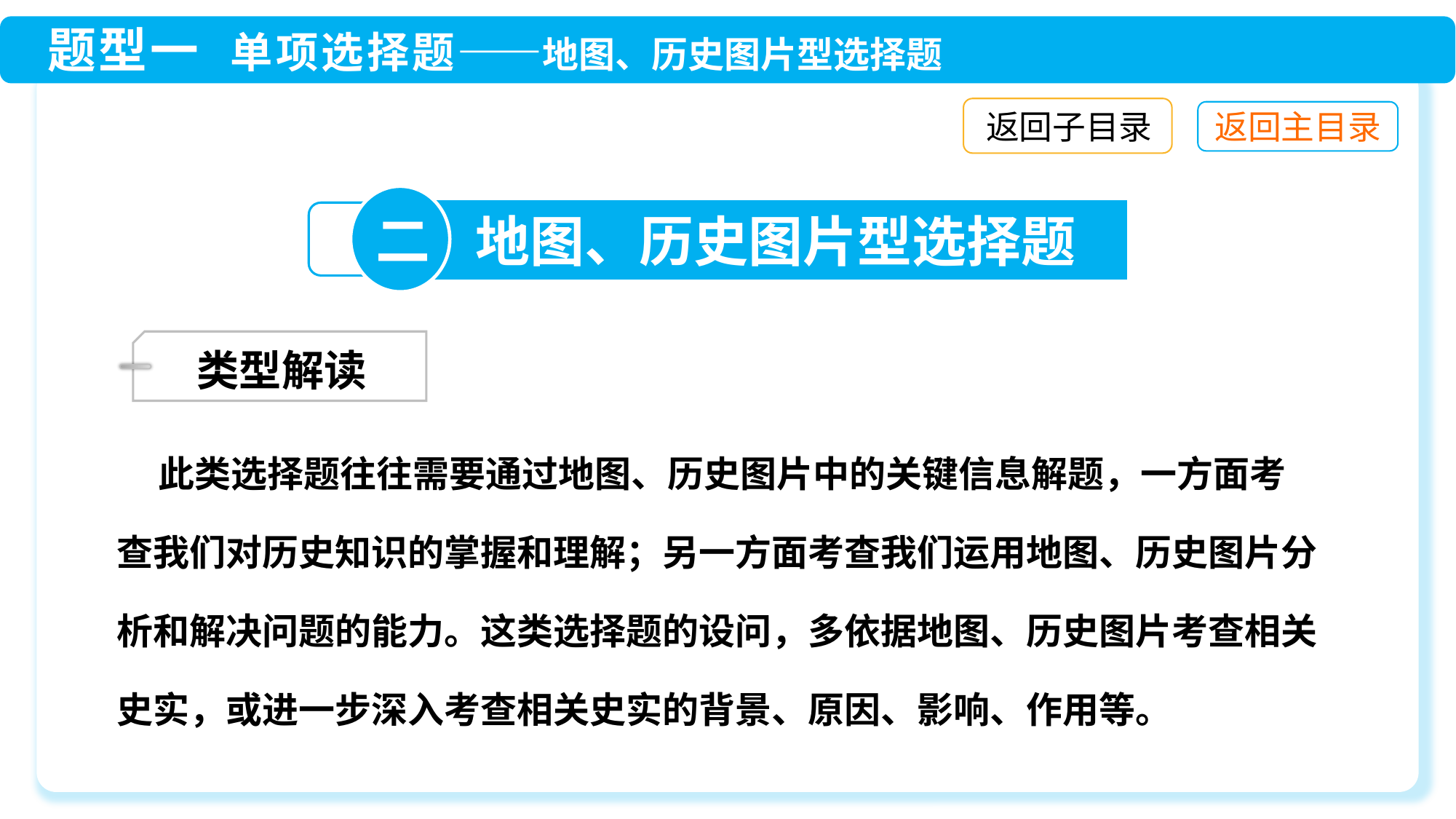

返回子目录

二
 地图、历史图片型选择题

类型解读

    此类选择题往往需要通过地图、历史图片中的关键信息解题，一方面考查我们对历史知识的掌握和理解；另一方面考查我们运用地图、历史图片分析和解决问题的能力。这类选择题的设问，多依据地图、历史图片考查相关史实，或进一步深入考查相关史实的背景、原因、影响、作用等。